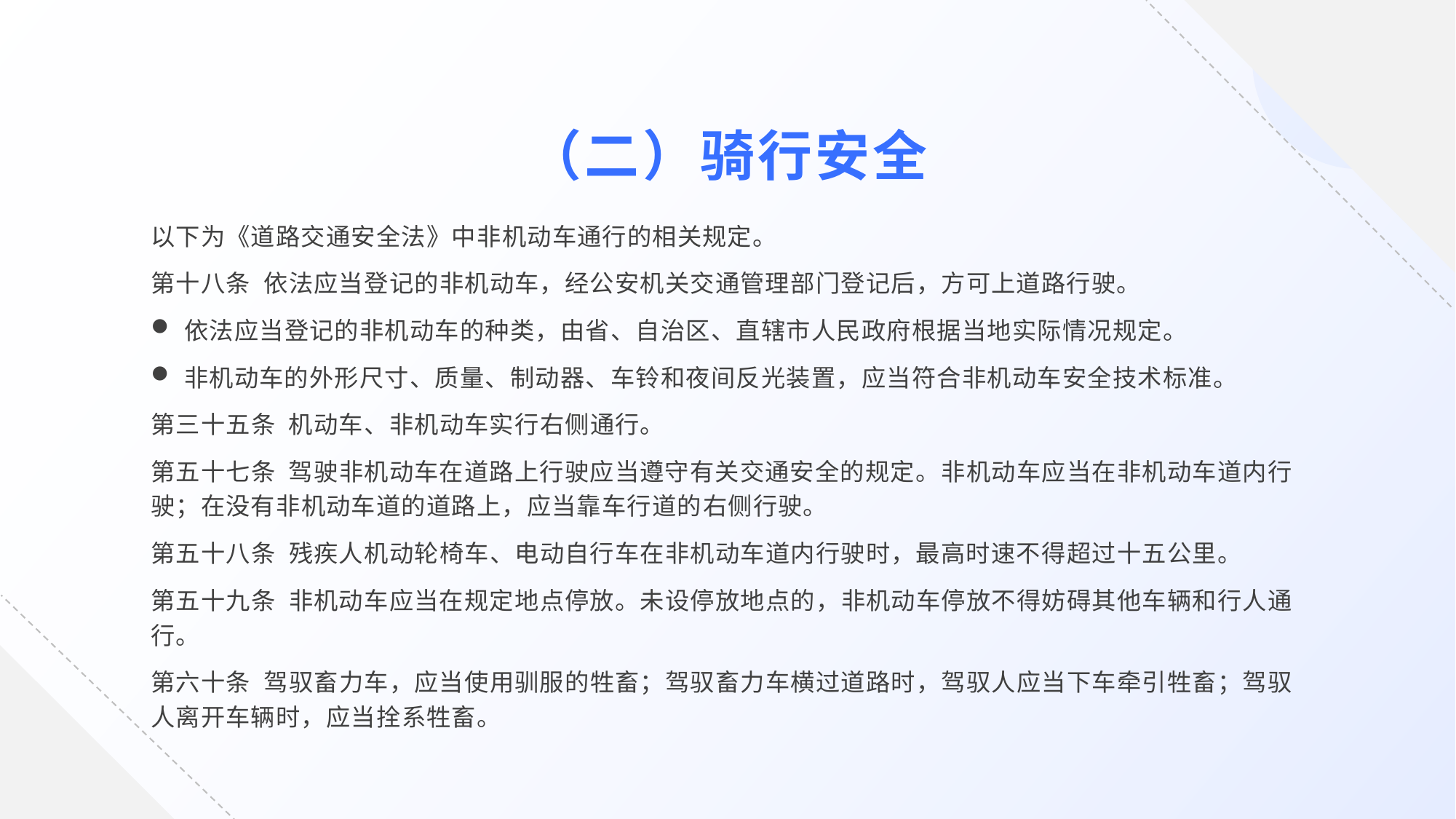

（二）骑行安全
以下为《道路交通安全法》中非机动车通行的相关规定。
第十八条  依法应当登记的非机动车，经公安机关交通管理部门登记后，方可上道路行驶。
依法应当登记的非机动车的种类，由省、自治区、直辖市人民政府根据当地实际情况规定。
非机动车的外形尺寸、质量、制动器、车铃和夜间反光装置，应当符合非机动车安全技术标准。
第三十五条  机动车、非机动车实行右侧通行。
第五十七条  驾驶非机动车在道路上行驶应当遵守有关交通安全的规定。非机动车应当在非机动车道内行驶；在没有非机动车道的道路上，应当靠车行道的右侧行驶。
第五十八条  残疾人机动轮椅车、电动自行车在非机动车道内行驶时，最高时速不得超过十五公里。
第五十九条  非机动车应当在规定地点停放。未设停放地点的，非机动车停放不得妨碍其他车辆和行人通行。
第六十条  驾驭畜力车，应当使用驯服的牲畜；驾驭畜力车横过道路时，驾驭人应当下车牵引牲畜；驾驭人离开车辆时，应当拴系牲畜。